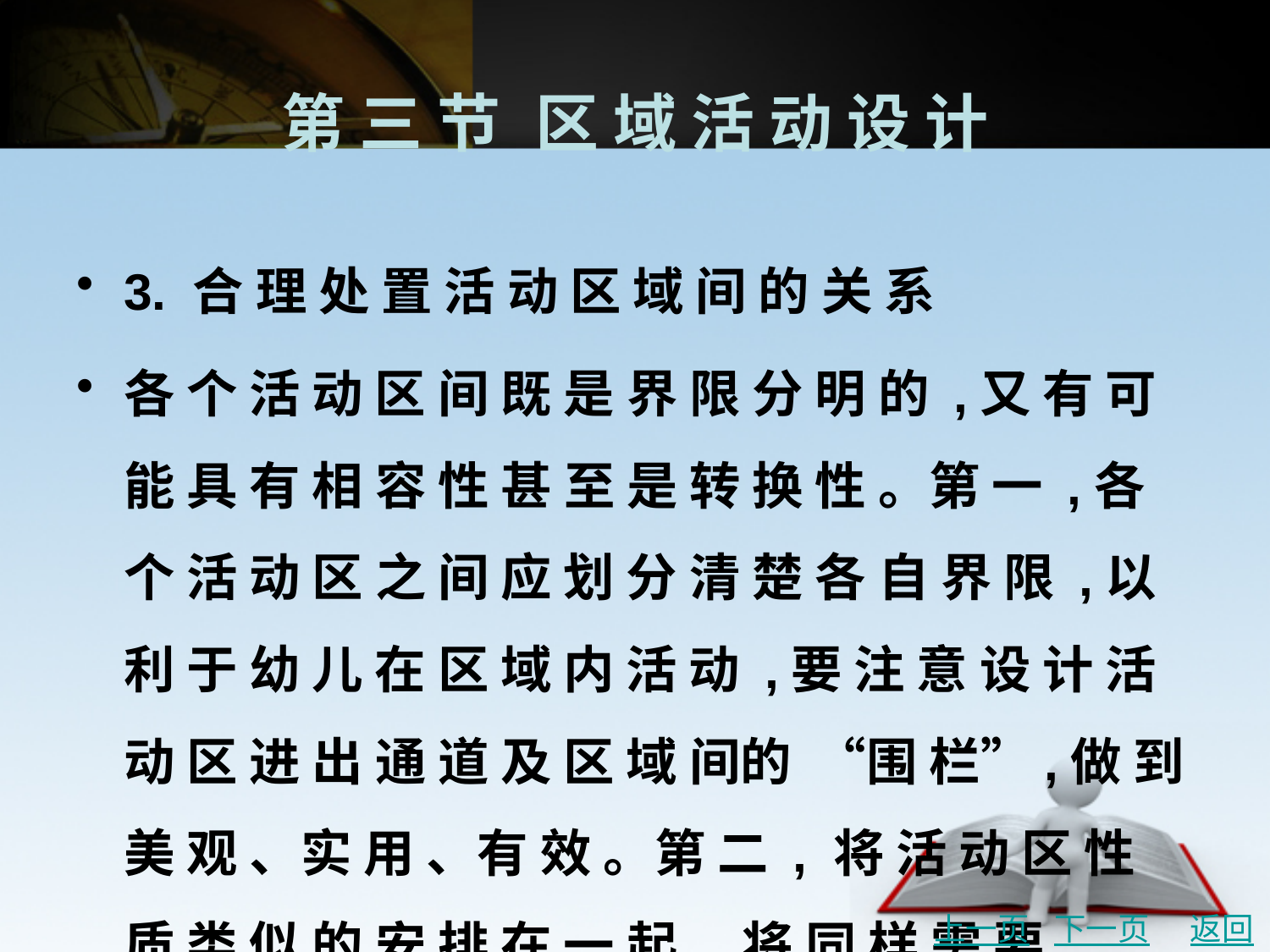

# 第 三 节	区 域 活 动 设 计
3. 合 理 处 置 活 动 区 域 间 的 关 系
各 个 活 动 区 间 既 是 界 限 分 明 的 ,又 有 可 能 具 有 相 容 性 甚 至 是 转 换 性 。第 一 ,各 个 活 动 区 之 间 应 划 分 清 楚 各 自 界 限 ,以 利 于 幼 儿 在 区 域 内 活 动 ,要 注 意 设 计 活 动 区 进 出 通 道 及 区 域 间的  “围 栏”,做 到 美 观 、实 用 、有 效 。第 二 , 将 活 动 区 性 质 类 似 的 安 排 在 一 起 , 将 同 样 需 要“静” 的 区 域  (如 阅 读 区 与 益 智 区) 或 同 样 需 要  “动 ” 的 区 域  (快 乐 小 厨 房 与 爱 心 医 院 ) 安 排 在 一 起 。

上一页
下一页
返回